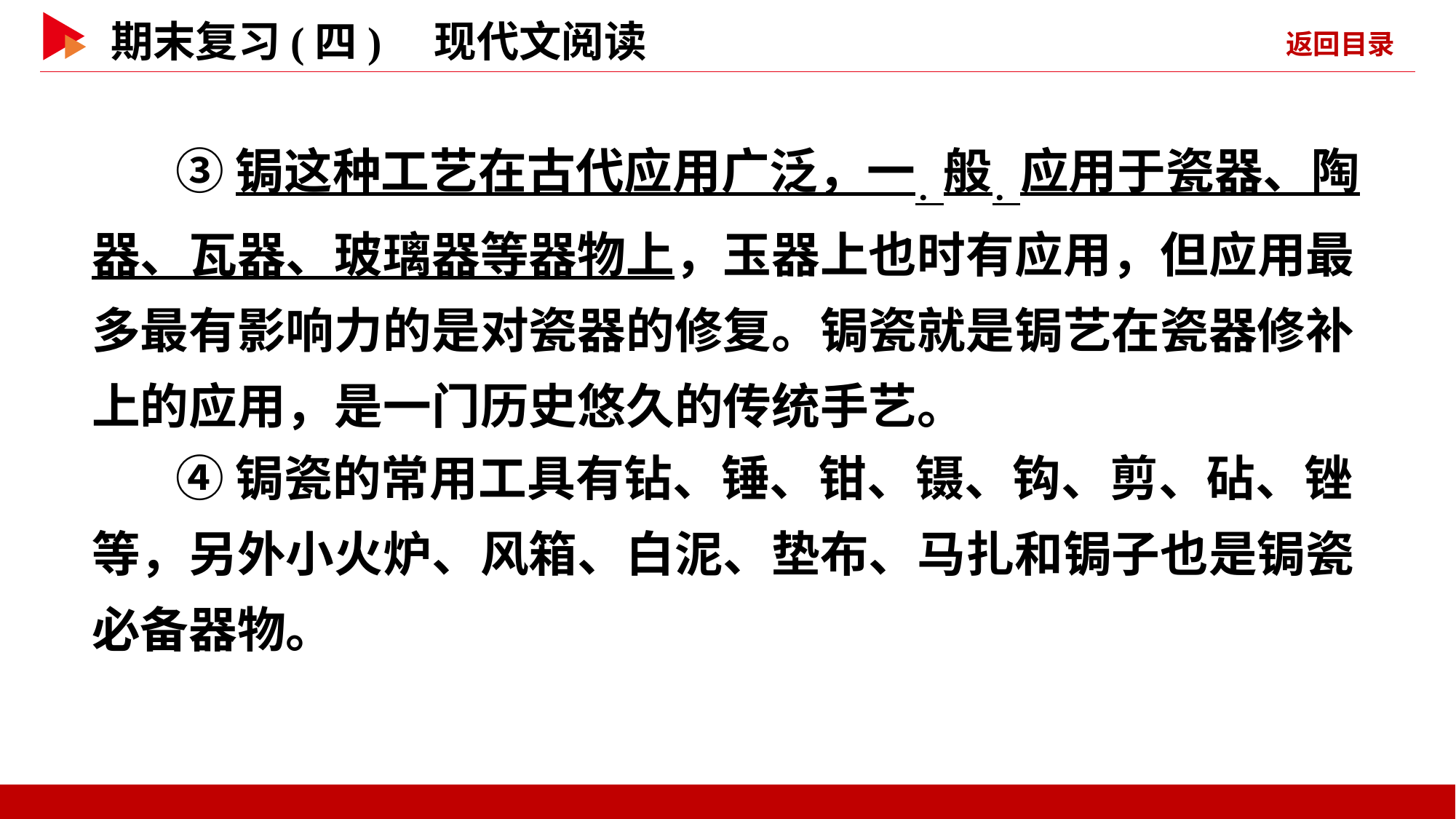

③锔这种工艺在古代应用广泛，一．般．应用于瓷器、陶器、瓦器、玻璃器等器物上，玉器上也时有应用，但应用最多最有影响力的是对瓷器的修复。锔瓷就是锔艺在瓷器修补上的应用，是一门历史悠久的传统手艺。
④锔瓷的常用工具有钻、锤、钳、镊、钩、剪、砧、锉等，另外小火炉、风箱、白泥、垫布、马扎和锔子也是锔瓷必备器物。